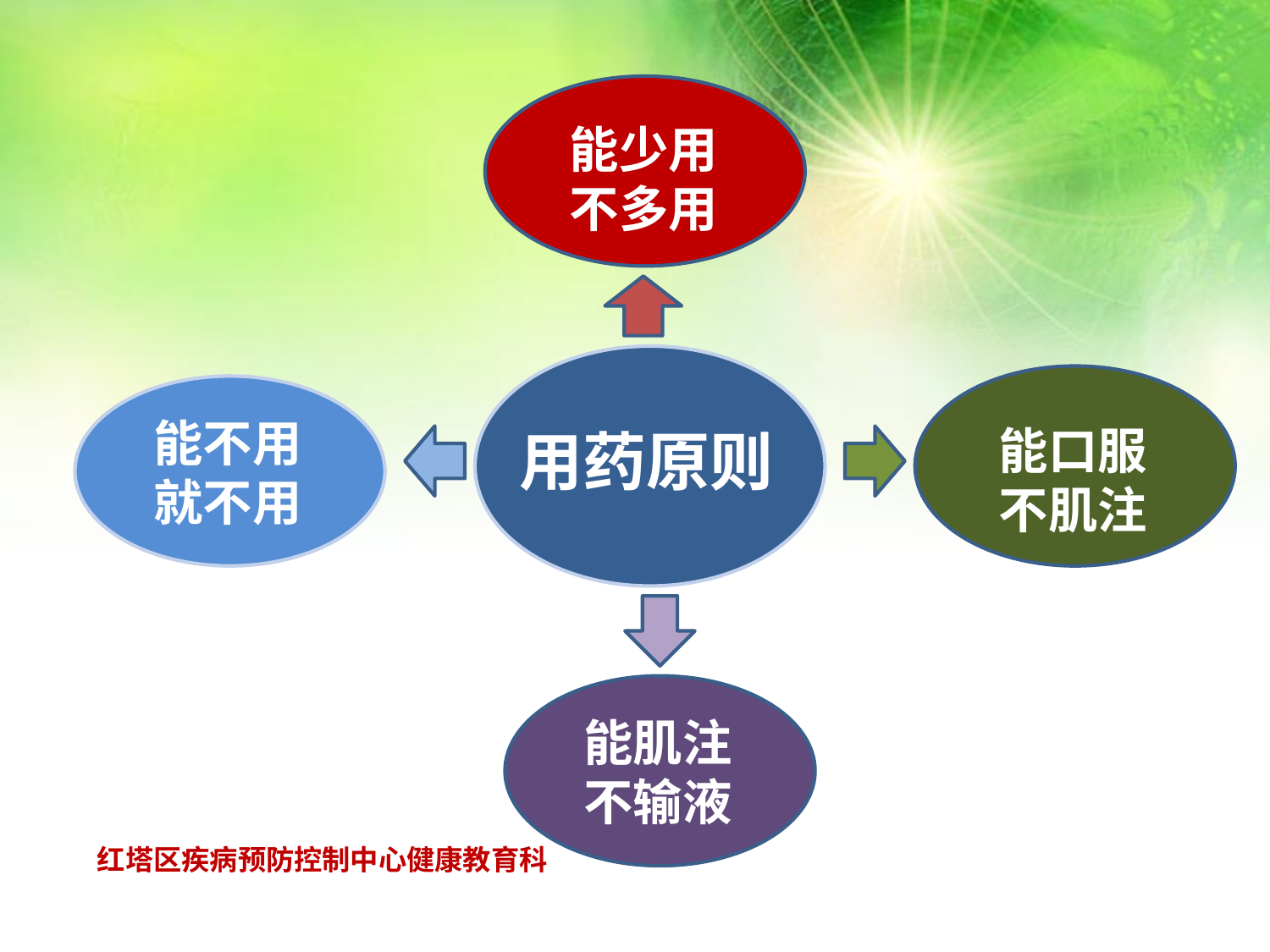

能少用
不多用

用药原则

能口服
不肌注

能不用
就不用

能肌注
不输液
红塔区疾病预防控制中心健康教育科